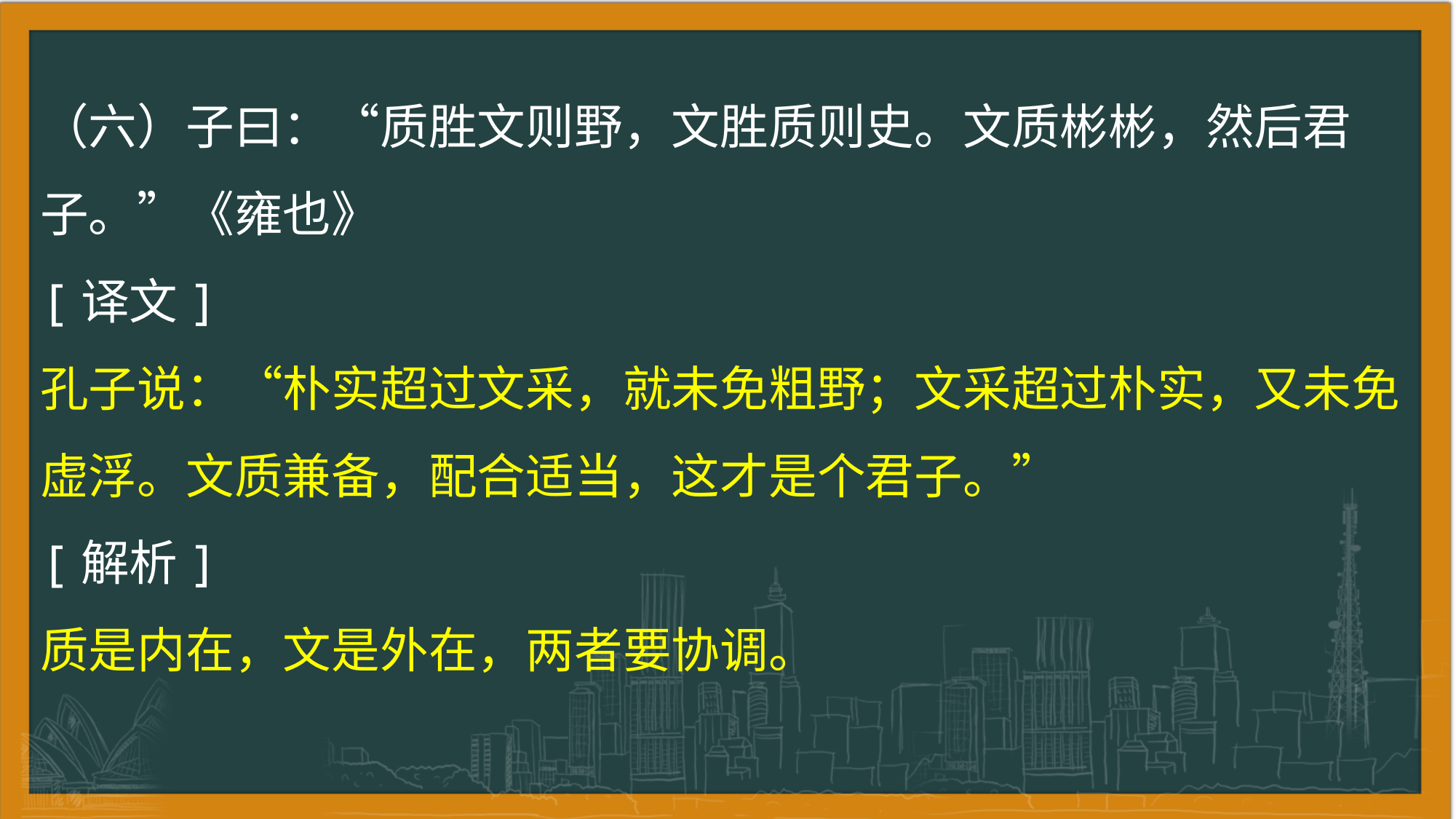

（六）子曰：“质胜文则野，文胜质则史。文质彬彬，然后君子。”《雍也》
[译文]
孔子说：“朴实超过文采，就未免粗野；文采超过朴实，又未免虚浮。文质兼备，配合适当，这才是个君子。”
[解析]
质是内在，文是外在，两者要协调。